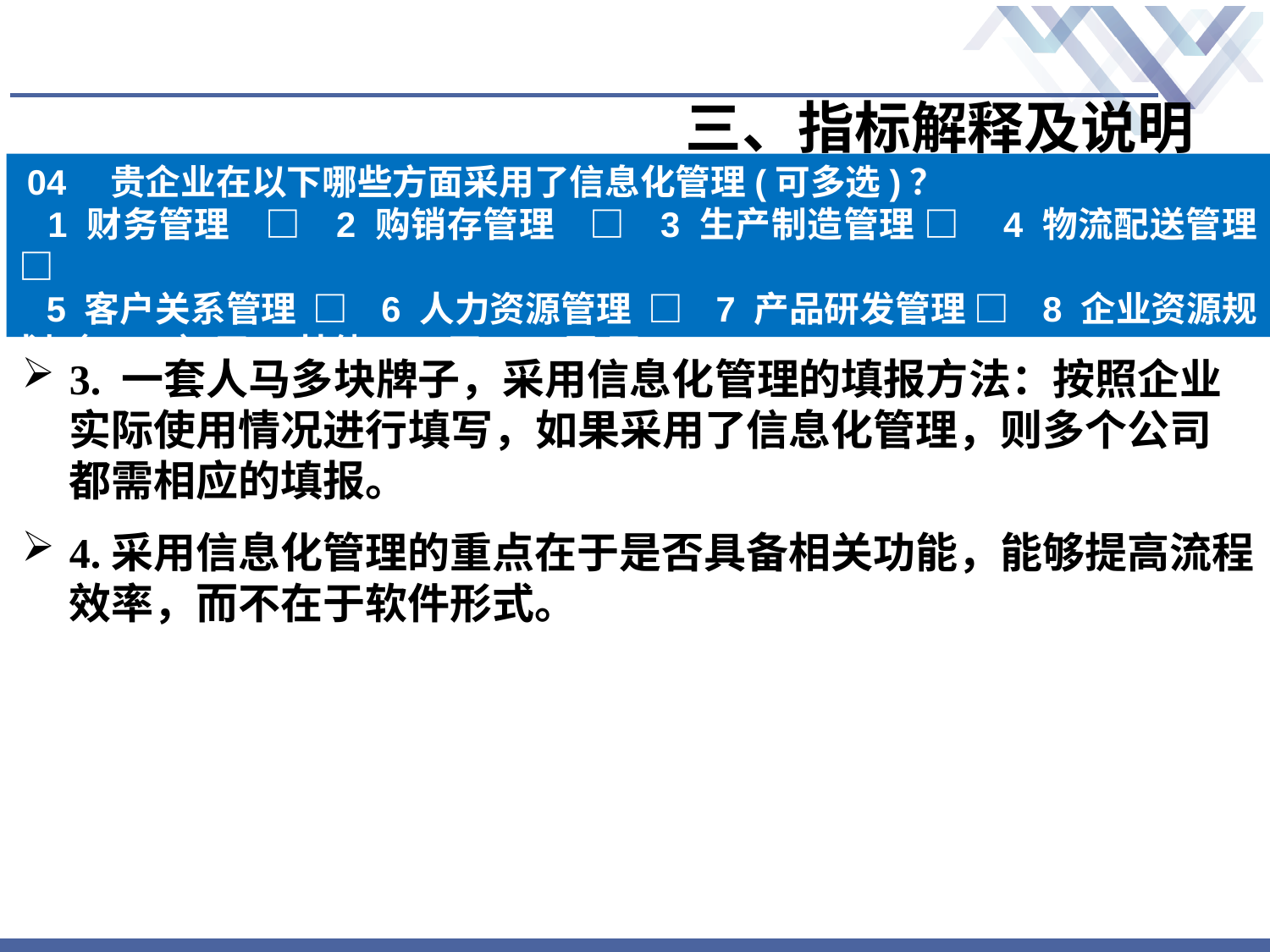

# 三、指标解释及说明
04　贵企业在以下哪些方面采用了信息化管理(可多选)？
  1 财务管理    □   2 购销存管理    □   3 生产制造管理 □    4 物流配送管理 □
  5 客户关系管理  □   6 人力资源管理  □   7 产品研发管理 □   8 企业资源规划（ERP）□9 其他          □   10无 □
3. 一套人马多块牌子，采用信息化管理的填报方法：按照企业实际使用情况进行填写，如果采用了信息化管理，则多个公司都需相应的填报。
4.采用信息化管理的重点在于是否具备相关功能，能够提高流程效率，而不在于软件形式。